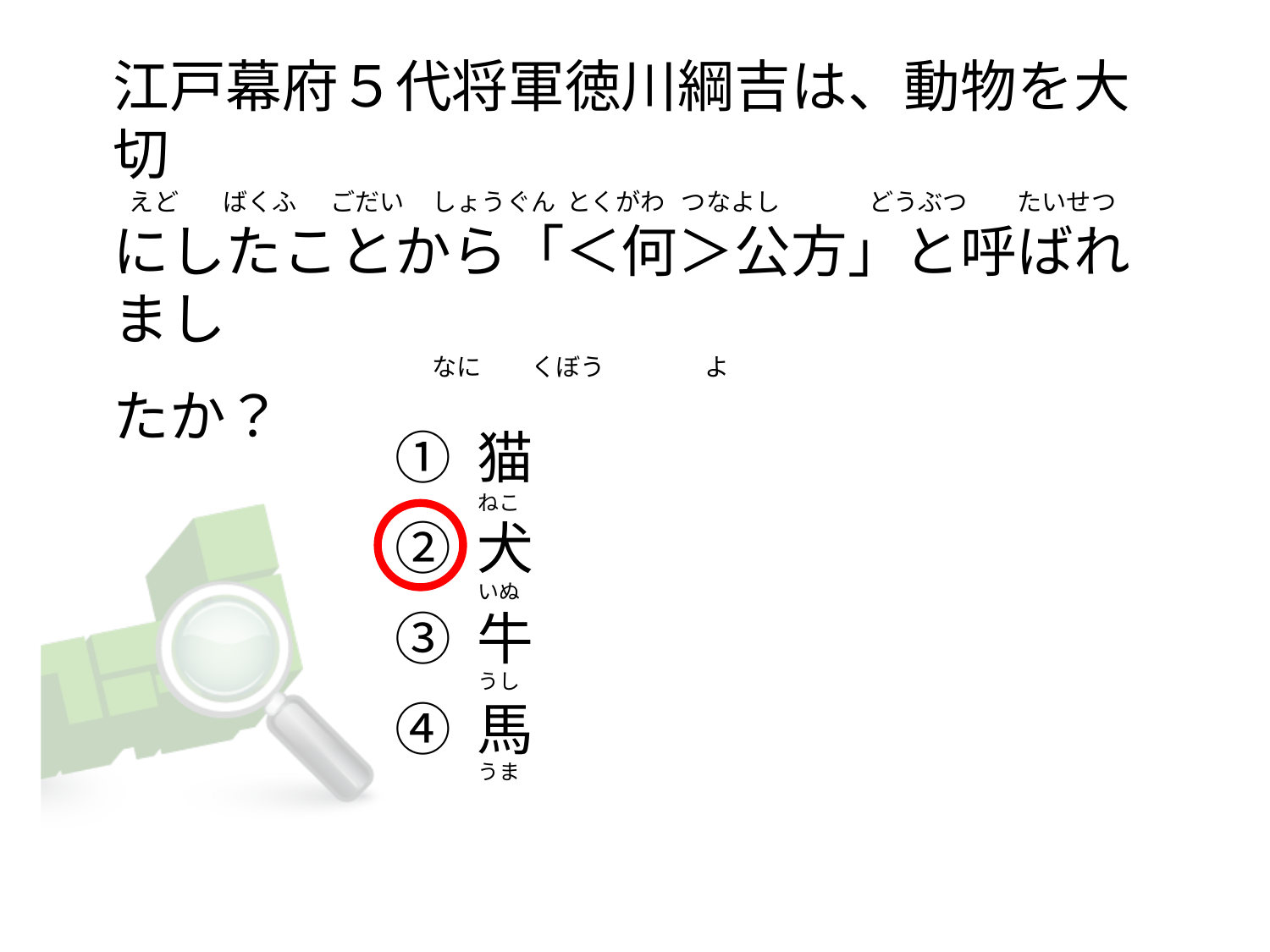

# 江戸幕府５代将軍徳川綱吉は、動物を大切    えど        ばくふ      ごだい     しょうぐん  とくがわ   つなよし                どうぶつ         たいせつ にしたことから「＜何＞公方」と呼ばれまし                                                           なに         くぼう                  よ たか？
① 猫
② 犬
③ 牛
④ 馬
ねこ

いぬ
うし
うま